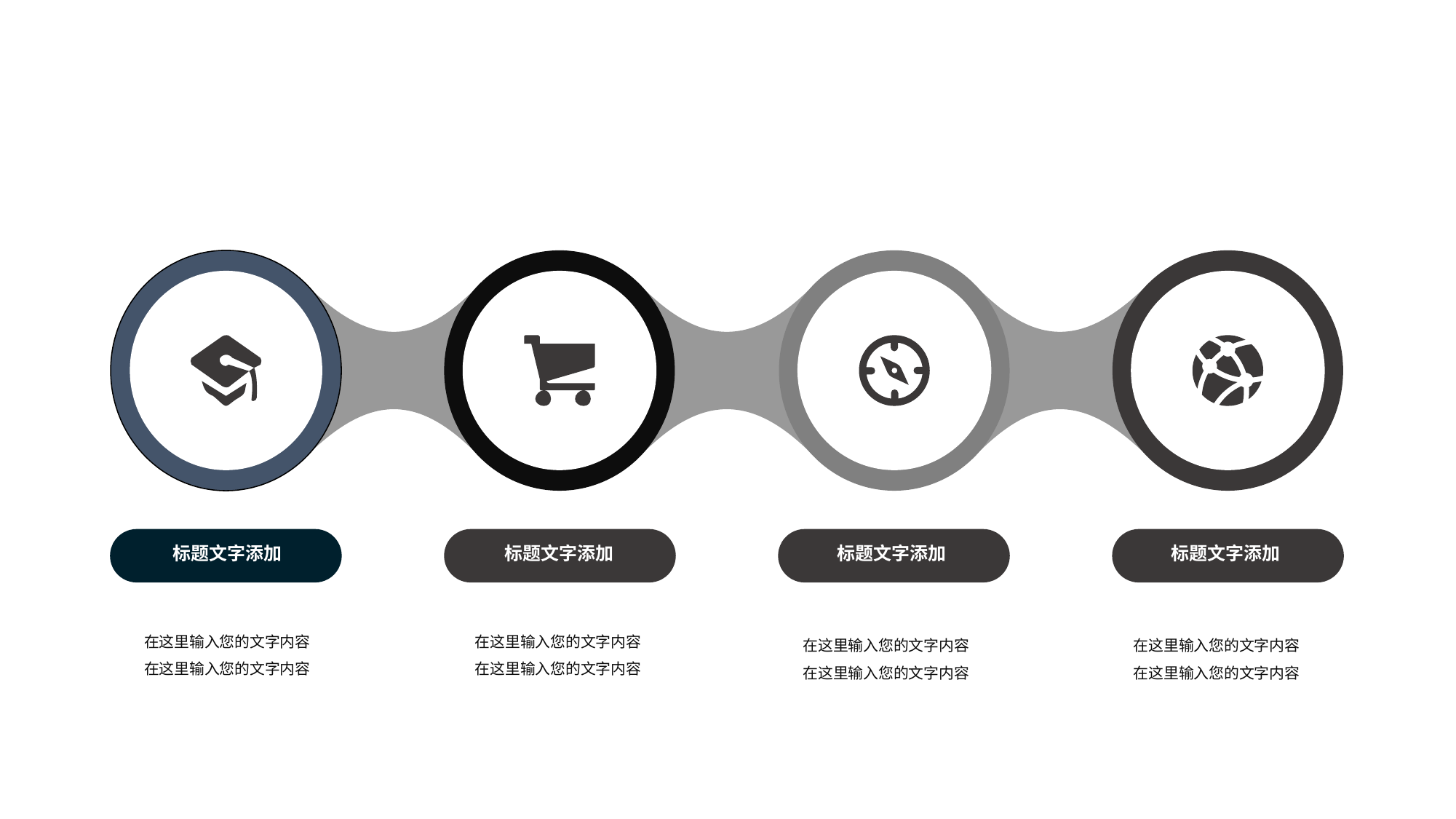

标题文字添加
标题文字添加
标题文字添加
标题文字添加
在这里输入您的文字内容
在这里输入您的文字内容
在这里输入您的文字内容
在这里输入您的文字内容
在这里输入您的文字内容
在这里输入您的文字内容
在这里输入您的文字内容
在这里输入您的文字内容